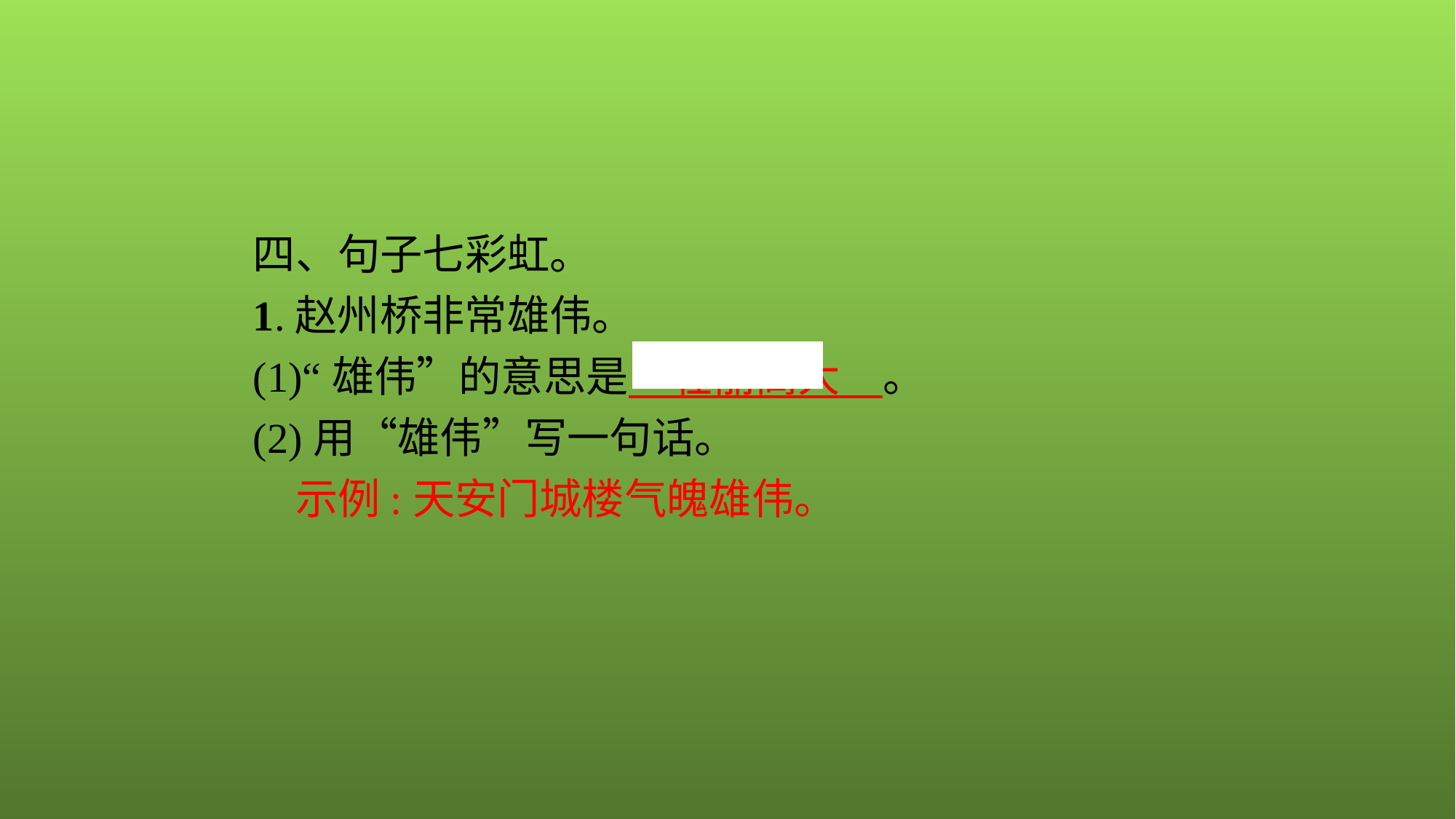

四、句子七彩虹。
1.赵州桥非常雄伟。
(1)“雄伟”的意思是　壮丽高大　。
(2)用“雄伟”写一句话。
　示例:天安门城楼气魄雄伟。